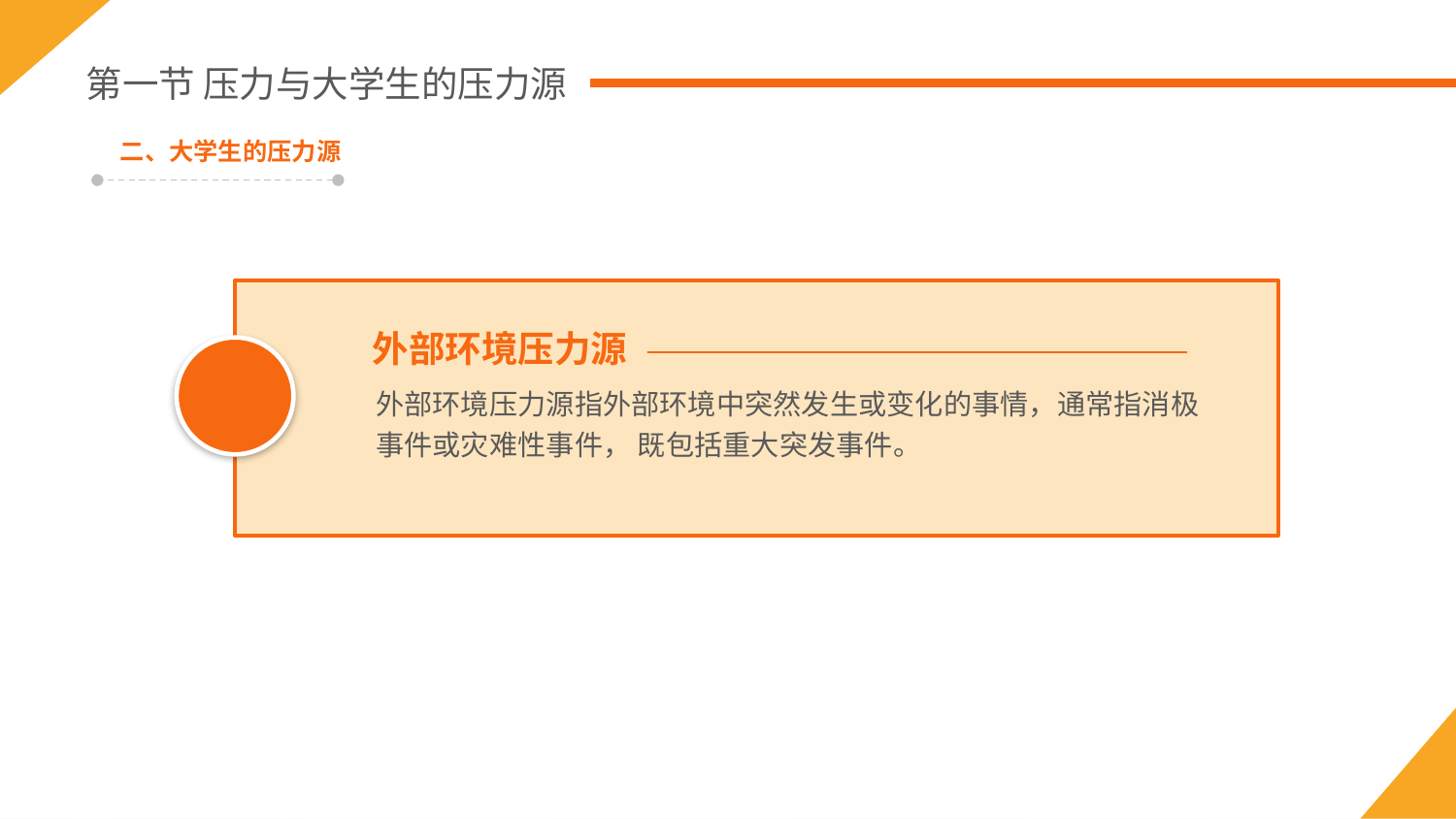

第一节 压力与大学生的压力源
二、大学生的压力源

外部环境压力源

外部环境压力源指外部环境中突然发生或变化的事情，通常指消极事件或灾难性事件， 既包括重大突发事件。